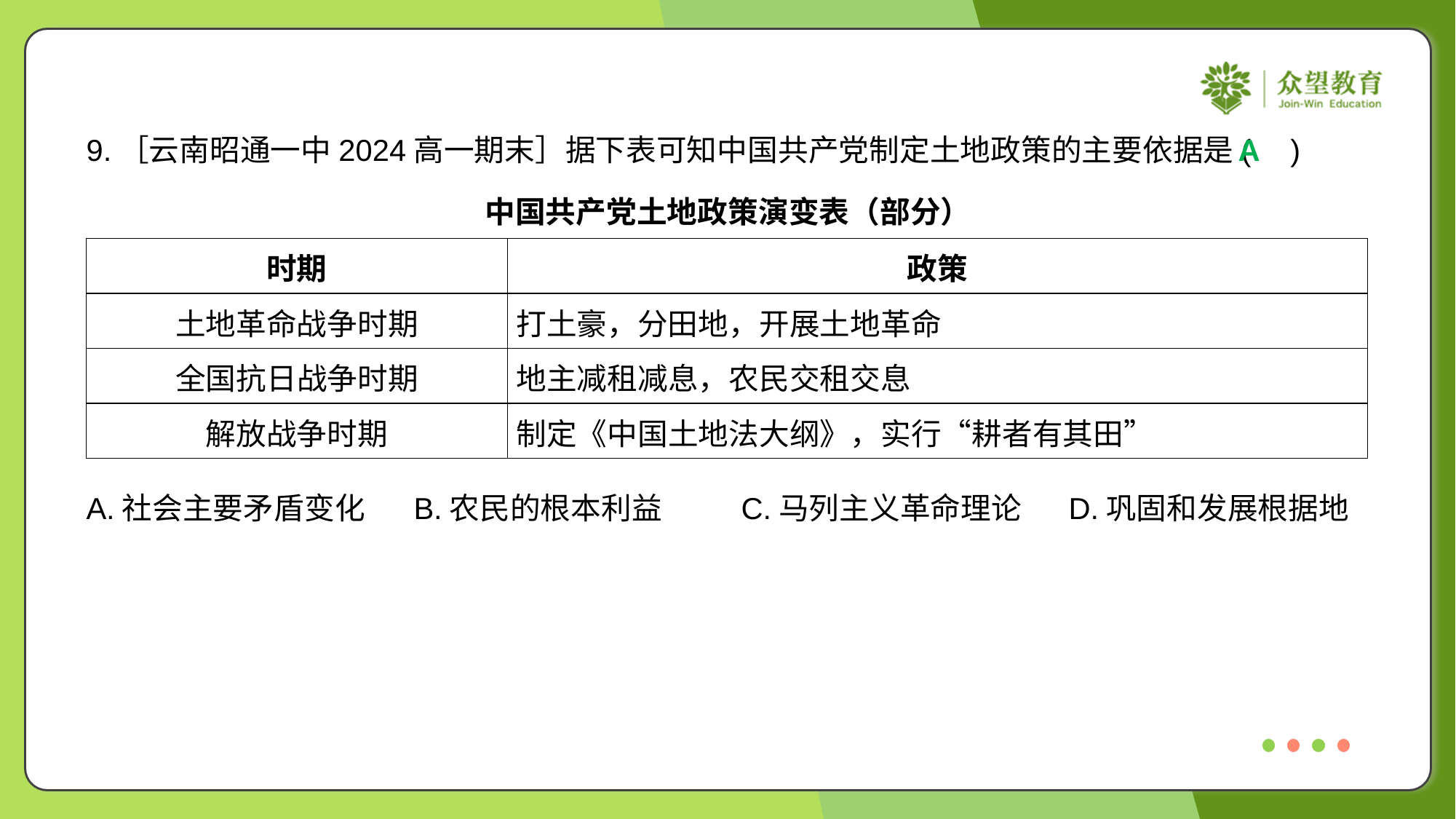

9.［云南昭通一中2024高一期末］据下表可知中国共产党制定土地政策的主要依据是(     )
A
中国共产党土地政策演变表（部分）
| 时期 | 政策 |
| --- | --- |
| 土地革命战争时期 | 打土豪，分田地，开展土地革命 |
| 全国抗日战争时期 | 地主减租减息，农民交租交息 |
| 解放战争时期 | 制定《中国土地法大纲》，实行“耕者有其田” |
A.社会主要矛盾变化	B.农民的根本利益	C.马列主义革命理论	D.巩固和发展根据地